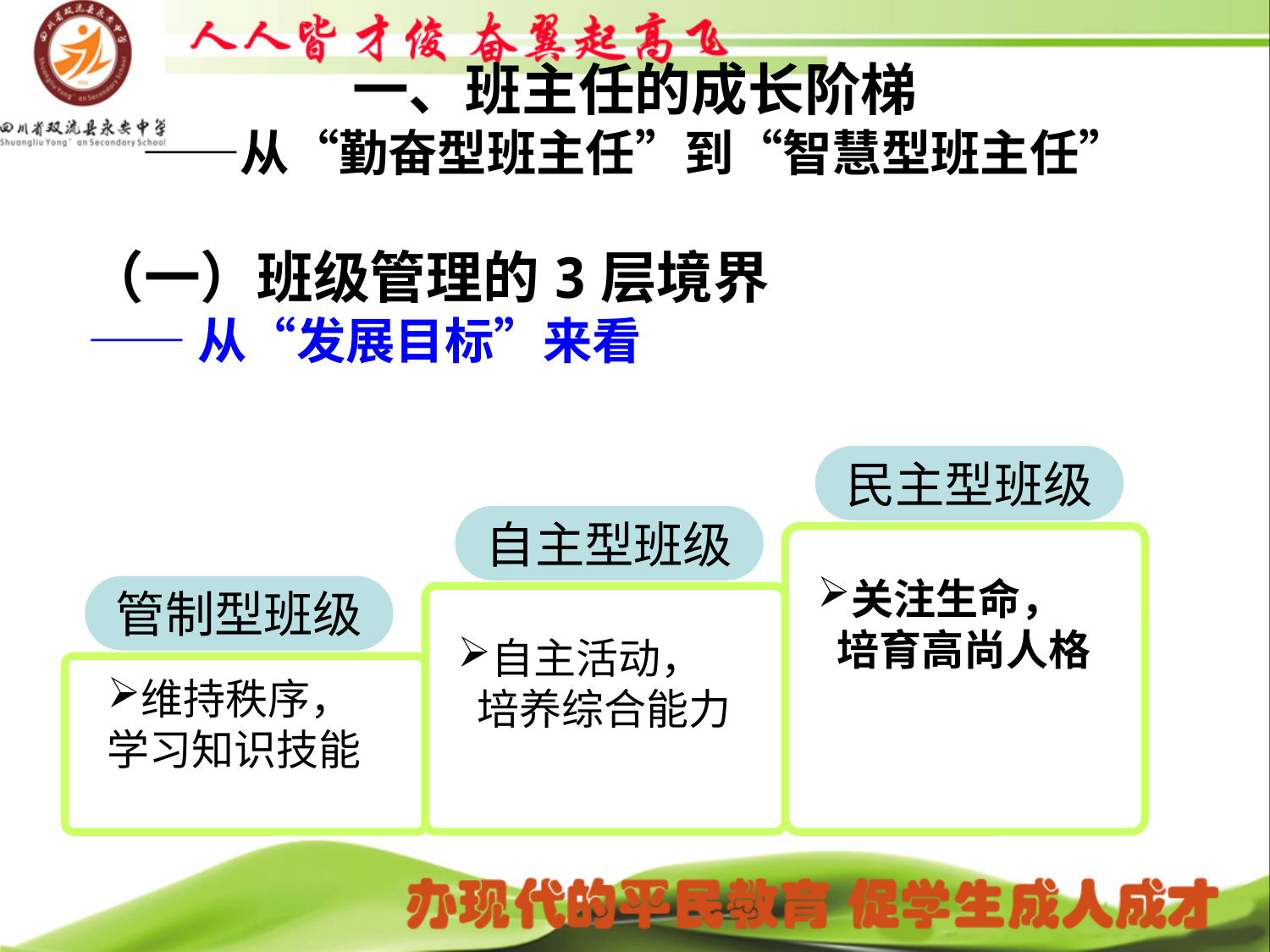

# 一、班主任的成长阶梯 ——从“勤奋型班主任”到“智慧型班主任”
（一）班级管理的3层境界
——从“发展目标”来看
民主型班级
自主型班级

关注生命，
 培育高尚人格
管制型班级

自主活动，
 培养综合能力

维持秩序，
学习知识技能